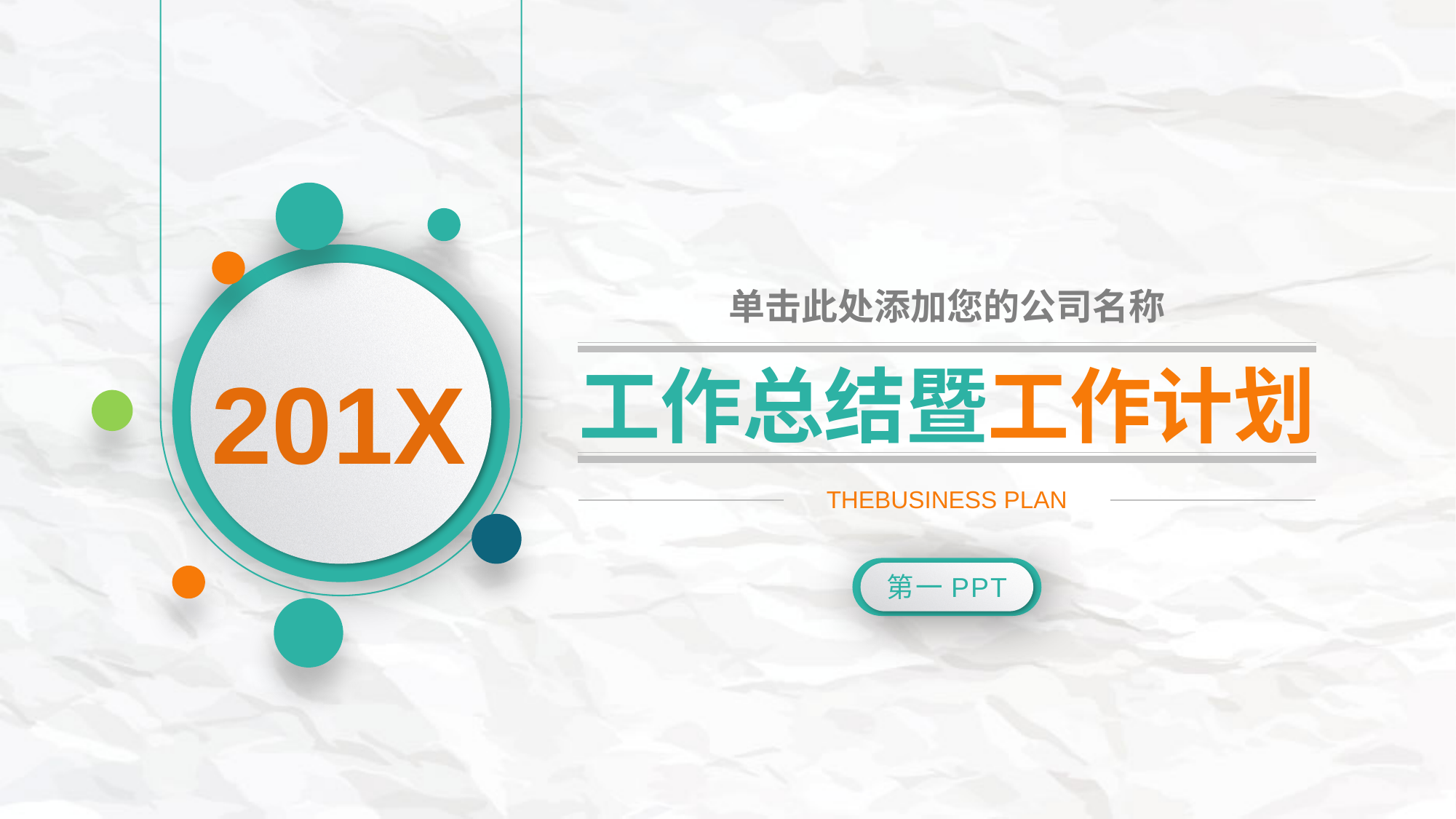

单击此处添加您的公司名称
201X
工作总结暨工作计划

THEBUSINESS PLAN

第一PPT

延时符